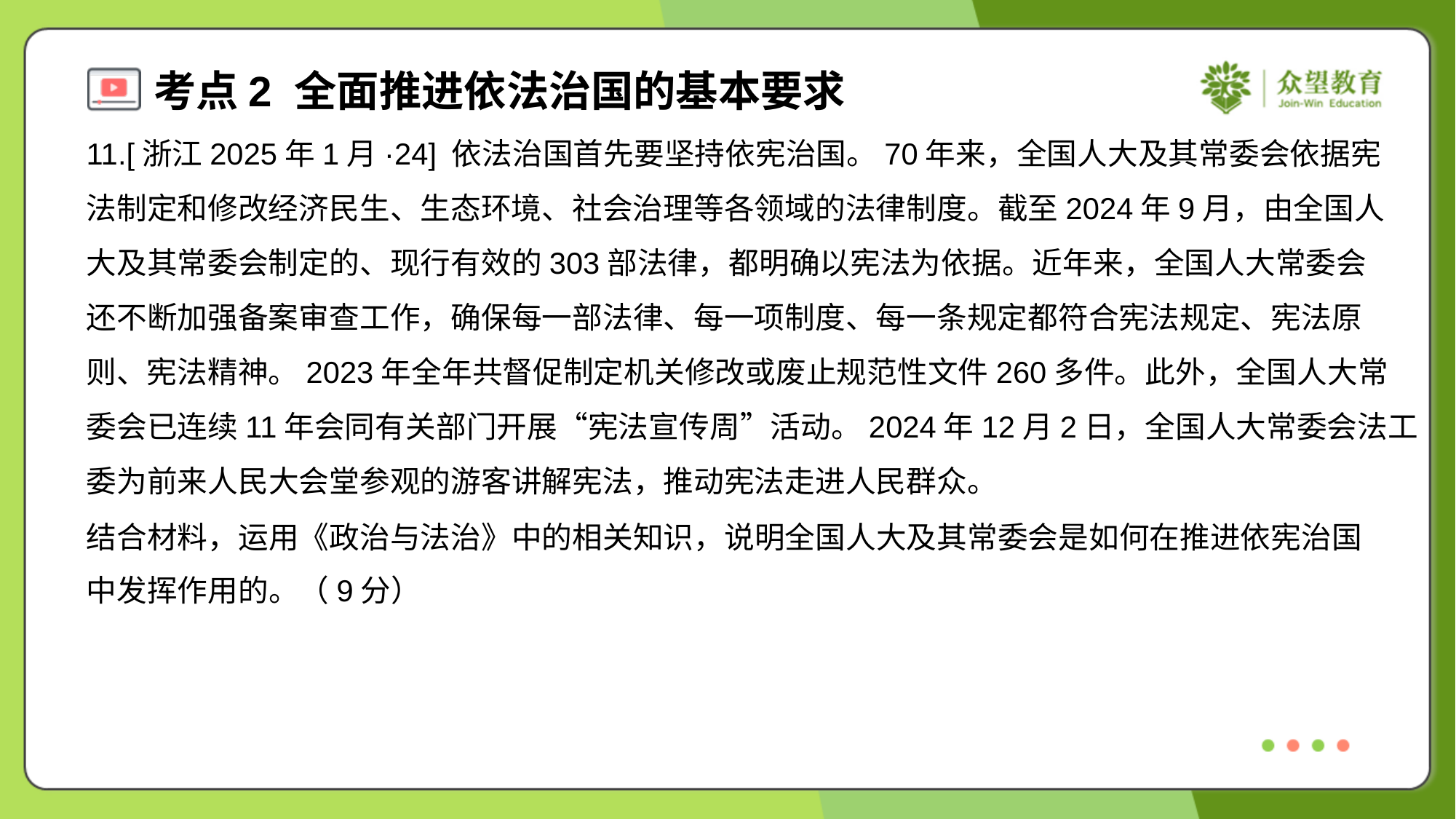

11.[浙江2025年1月·24] 依法治国首先要坚持依宪治国。70年来，全国人大及其常委会依据宪
法制定和修改经济民生、生态环境、社会治理等各领域的法律制度。截至2024年9月，由全国人
大及其常委会制定的、现行有效的303部法律，都明确以宪法为依据。近年来，全国人大常委会
还不断加强备案审查工作，确保每一部法律、每一项制度、每一条规定都符合宪法规定、宪法原
则、宪法精神。2023年全年共督促制定机关修改或废止规范性文件260多件。此外，全国人大常
委会已连续11年会同有关部门开展“宪法宣传周”活动。2024年12月2日，全国人大常委会法工
委为前来人民大会堂参观的游客讲解宪法，推动宪法走进人民群众。
结合材料，运用《政治与法治》中的相关知识，说明全国人大及其常委会是如何在推进依宪治国
中发挥作用的。（9分）